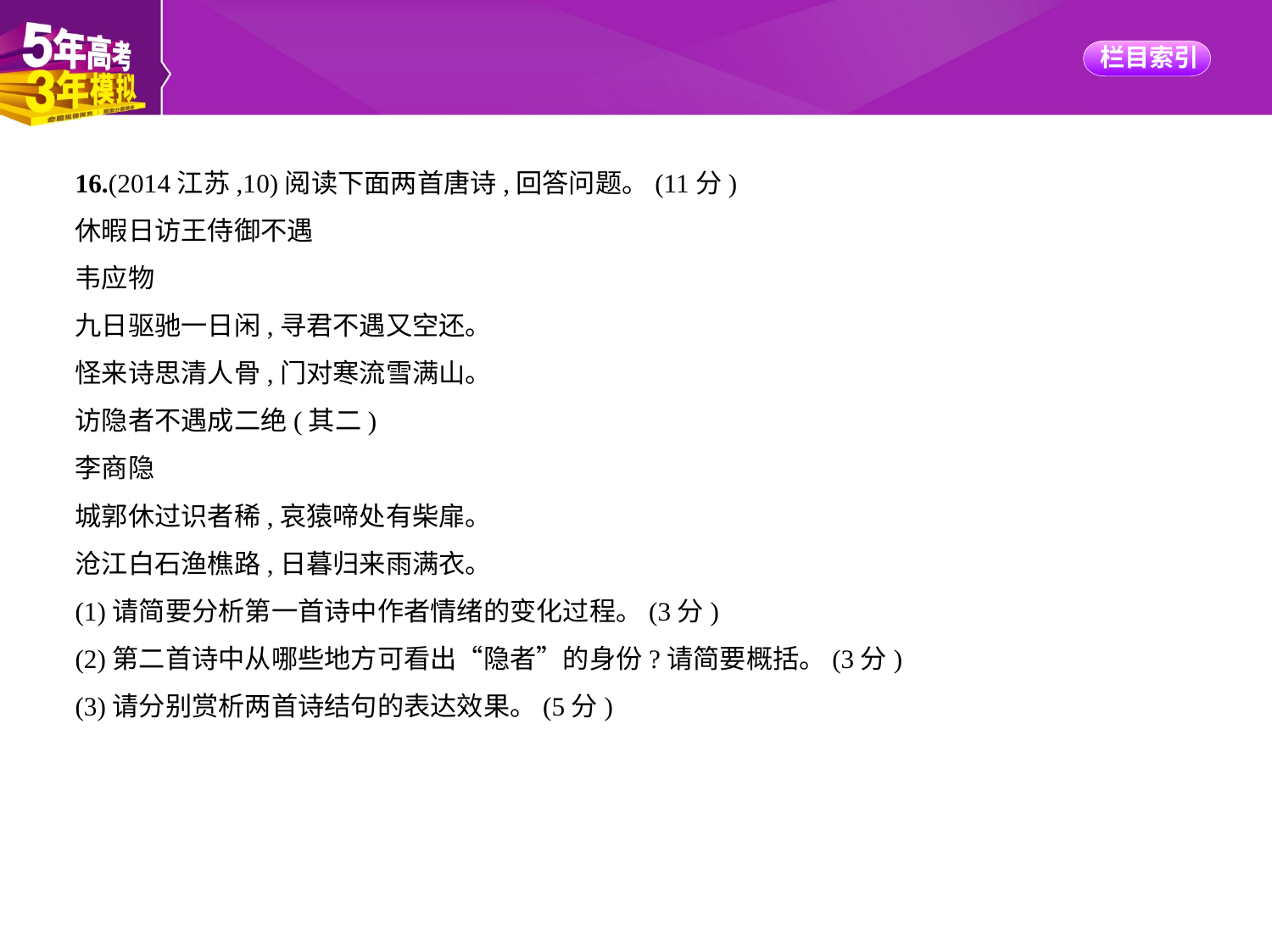

16.(2014江苏,10)阅读下面两首唐诗,回答问题。(11分)
休暇日访王侍御不遇
韦应物
九日驱驰一日闲,寻君不遇又空还。
怪来诗思清人骨,门对寒流雪满山。
访隐者不遇成二绝(其二)
李商隐
城郭休过识者稀,哀猿啼处有柴扉。
沧江白石渔樵路,日暮归来雨满衣。
(1)请简要分析第一首诗中作者情绪的变化过程。(3分)
(2)第二首诗中从哪些地方可看出“隐者”的身份?请简要概括。(3分)
(3)请分别赏析两首诗结句的表达效果。(5分)